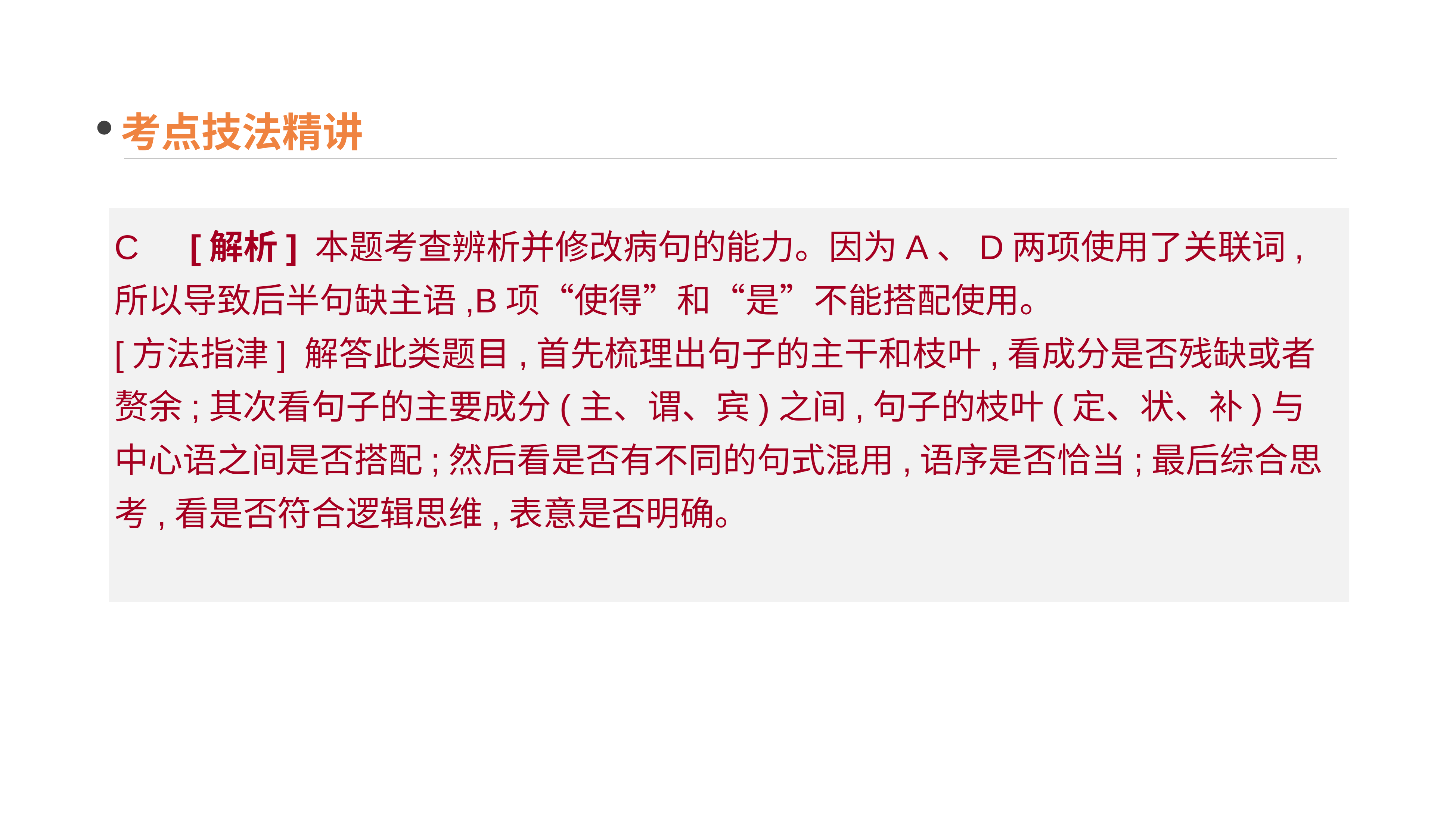

考点技法精讲

C　[解析] 本题考查辨析并修改病句的能力。因为A、D两项使用了关联词,所以导致后半句缺主语,B项“使得”和“是”不能搭配使用。
[方法指津] 解答此类题目,首先梳理出句子的主干和枝叶,看成分是否残缺或者赘余;其次看句子的主要成分(主、谓、宾)之间,句子的枝叶(定、状、补)与中心语之间是否搭配;然后看是否有不同的句式混用,语序是否恰当;最后综合思考,看是否符合逻辑思维,表意是否明确。